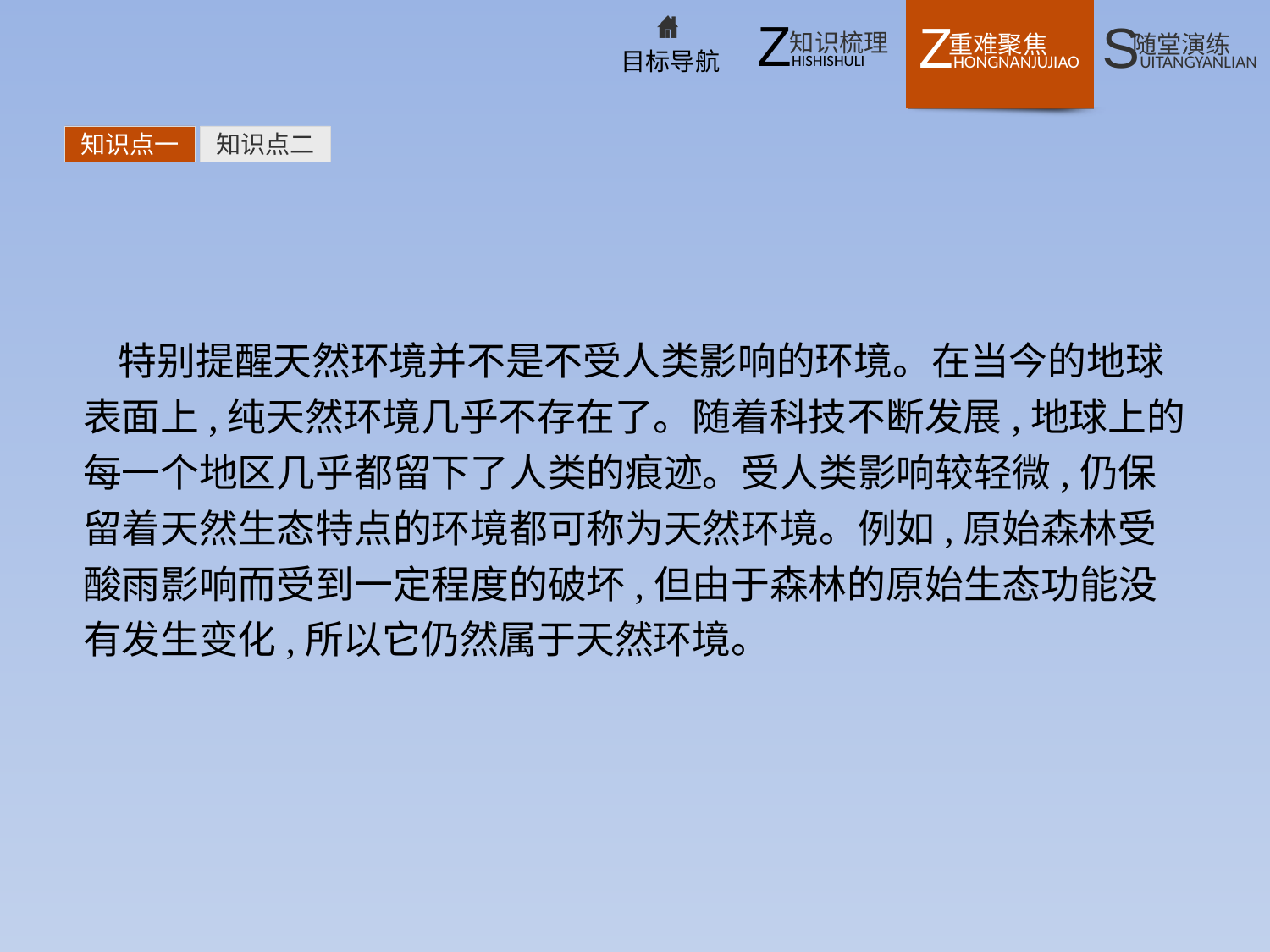

知识点一
知识点二
特别提醒天然环境并不是不受人类影响的环境。在当今的地球表面上,纯天然环境几乎不存在了。随着科技不断发展,地球上的每一个地区几乎都留下了人类的痕迹。受人类影响较轻微,仍保留着天然生态特点的环境都可称为天然环境。例如,原始森林受酸雨影响而受到一定程度的破坏,但由于森林的原始生态功能没有发生变化,所以它仍然属于天然环境。